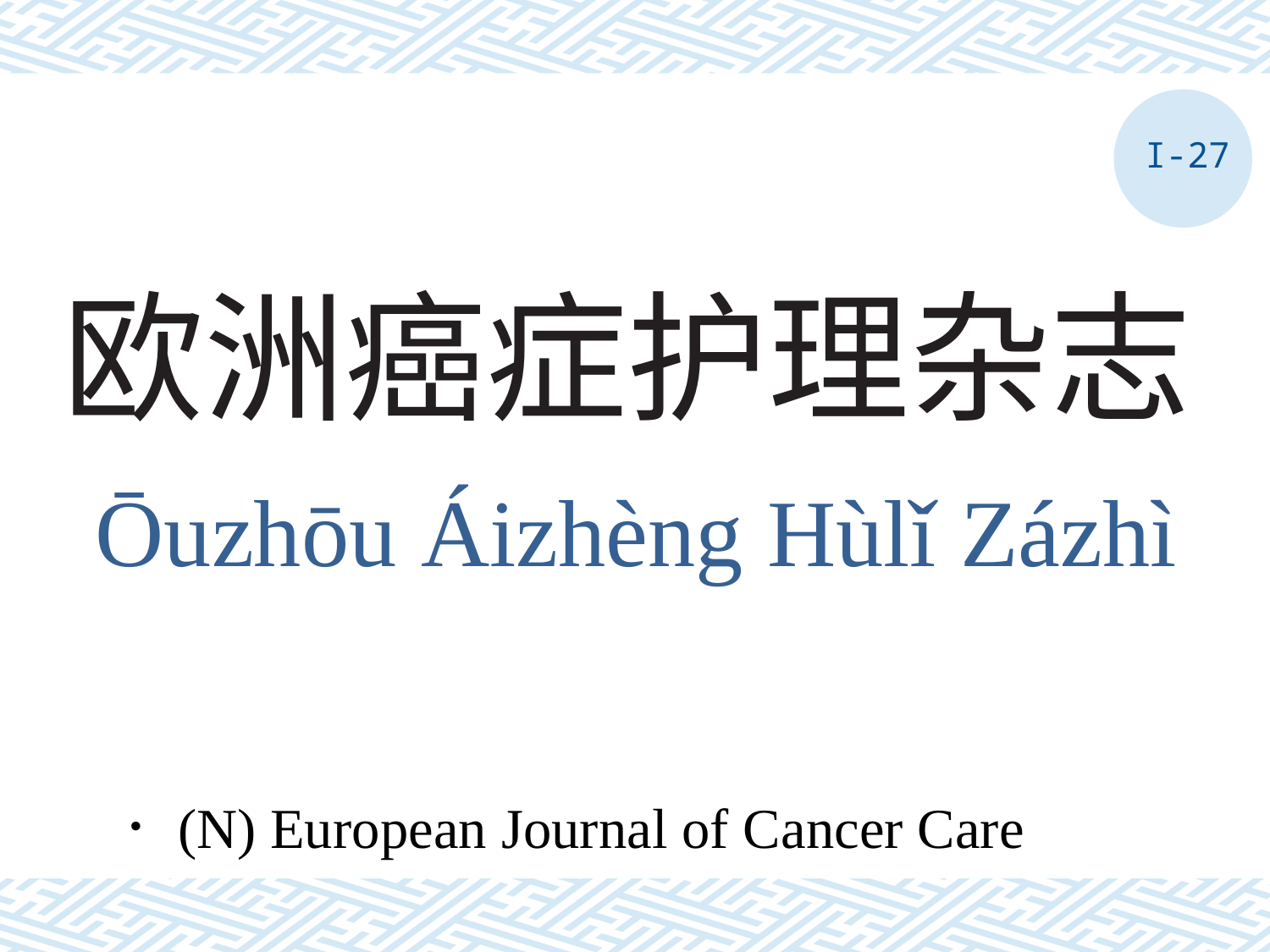

I-27

# 欧洲癌症护理杂志
ōuzhōu áizhèng Hùlǐ Zázhì
．(N) European Journal of Cancer Care